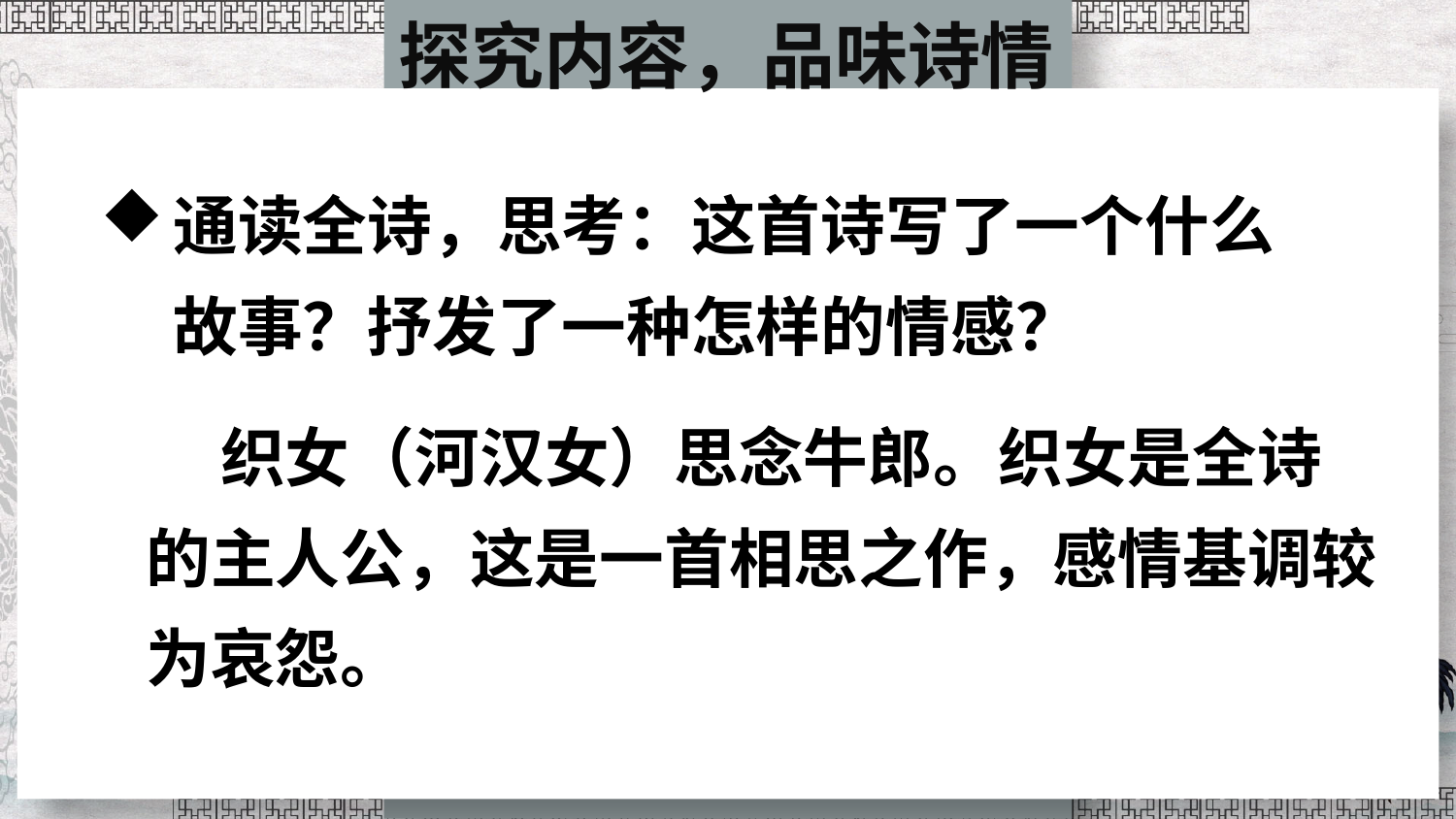

探究内容，品味诗情
通读全诗，思考：这首诗写了一个什么故事？抒发了一种怎样的情感？
    织女（河汉女）思念牛郎。织女是全诗的主人公，这是一首相思之作，感情基调较为哀怨。